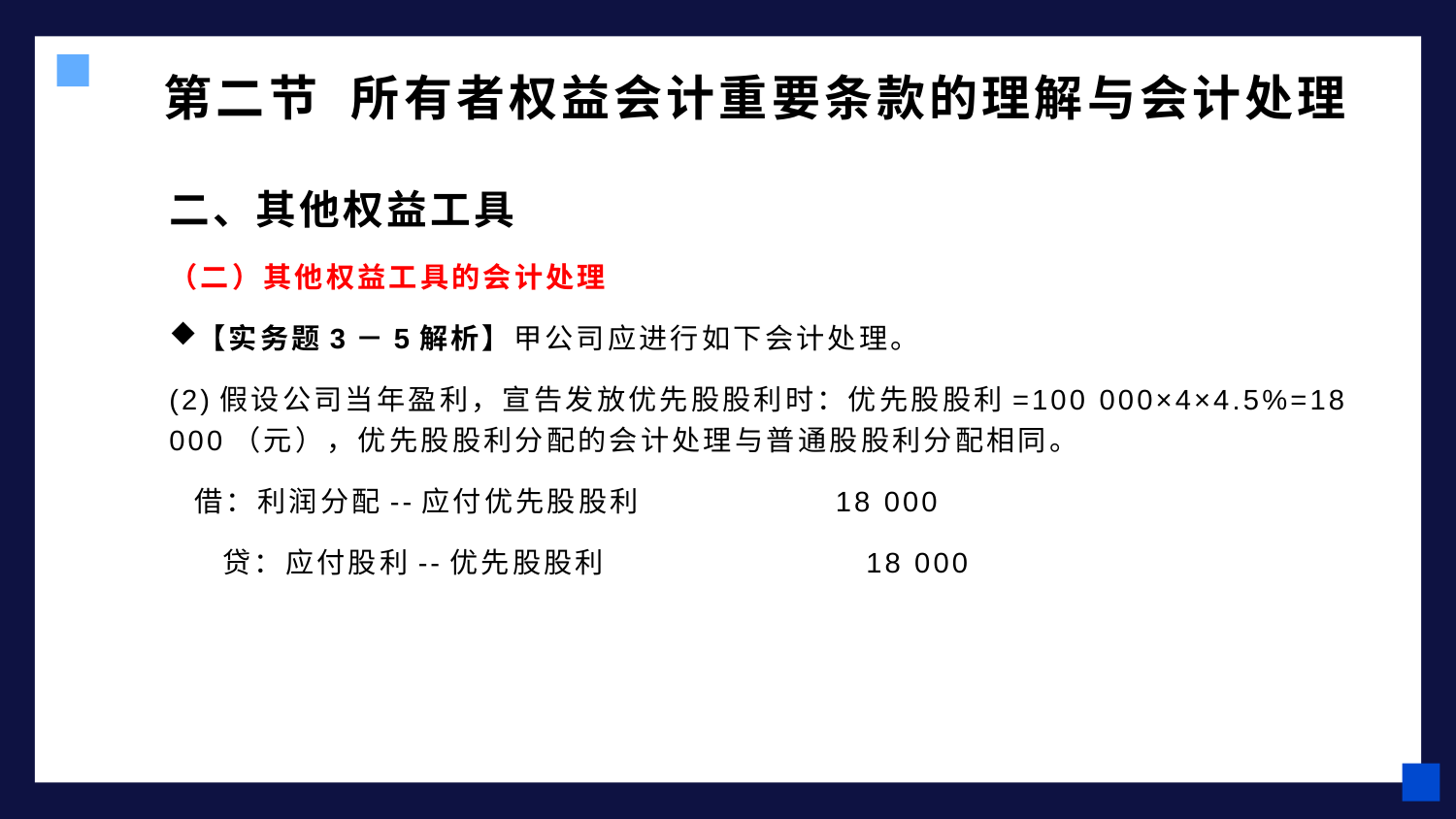

# 第二节  所有者权益会计重要条款的理解与会计处理
二、其他权益工具
（二）其他权益工具的会计处理
【实务题3－5解析】甲公司应进行如下会计处理。
(2)假设公司当年盈利，宣告发放优先股股利时：优先股股利=100 000×4×4.5%=18 000（元），优先股股利分配的会计处理与普通股股利分配相同。
  借：利润分配--应付优先股股利                    18 000
     贷：应付股利--优先股股利                           18 000